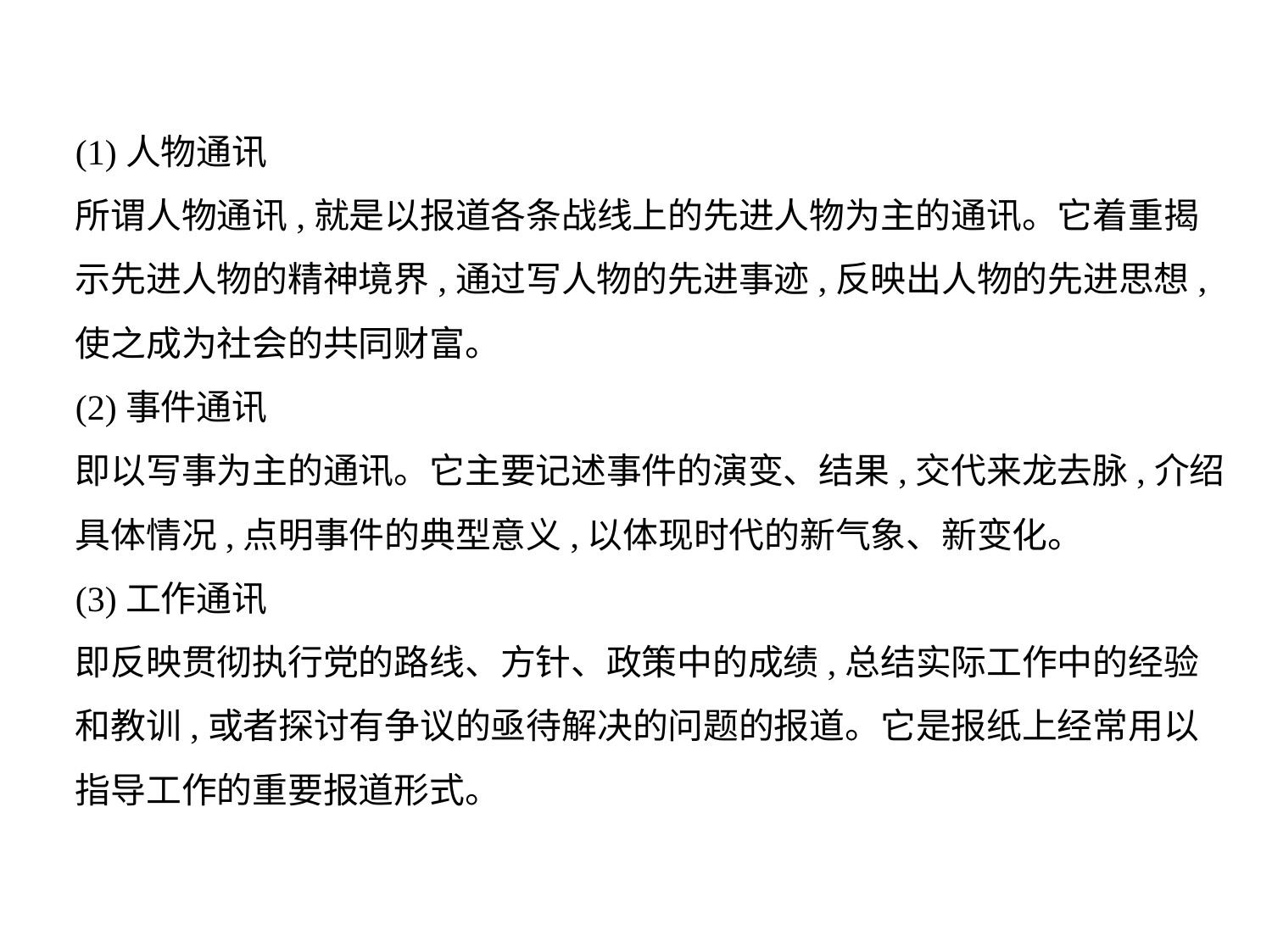

(1)人物通讯
所谓人物通讯,就是以报道各条战线上的先进人物为主的通讯。它着重揭
示先进人物的精神境界,通过写人物的先进事迹,反映出人物的先进思想,
使之成为社会的共同财富。
(2)事件通讯
即以写事为主的通讯。它主要记述事件的演变、结果,交代来龙去脉,介绍
具体情况,点明事件的典型意义,以体现时代的新气象、新变化。
(3)工作通讯
即反映贯彻执行党的路线、方针、政策中的成绩,总结实际工作中的经验
和教训,或者探讨有争议的亟待解决的问题的报道。它是报纸上经常用以
指导工作的重要报道形式。